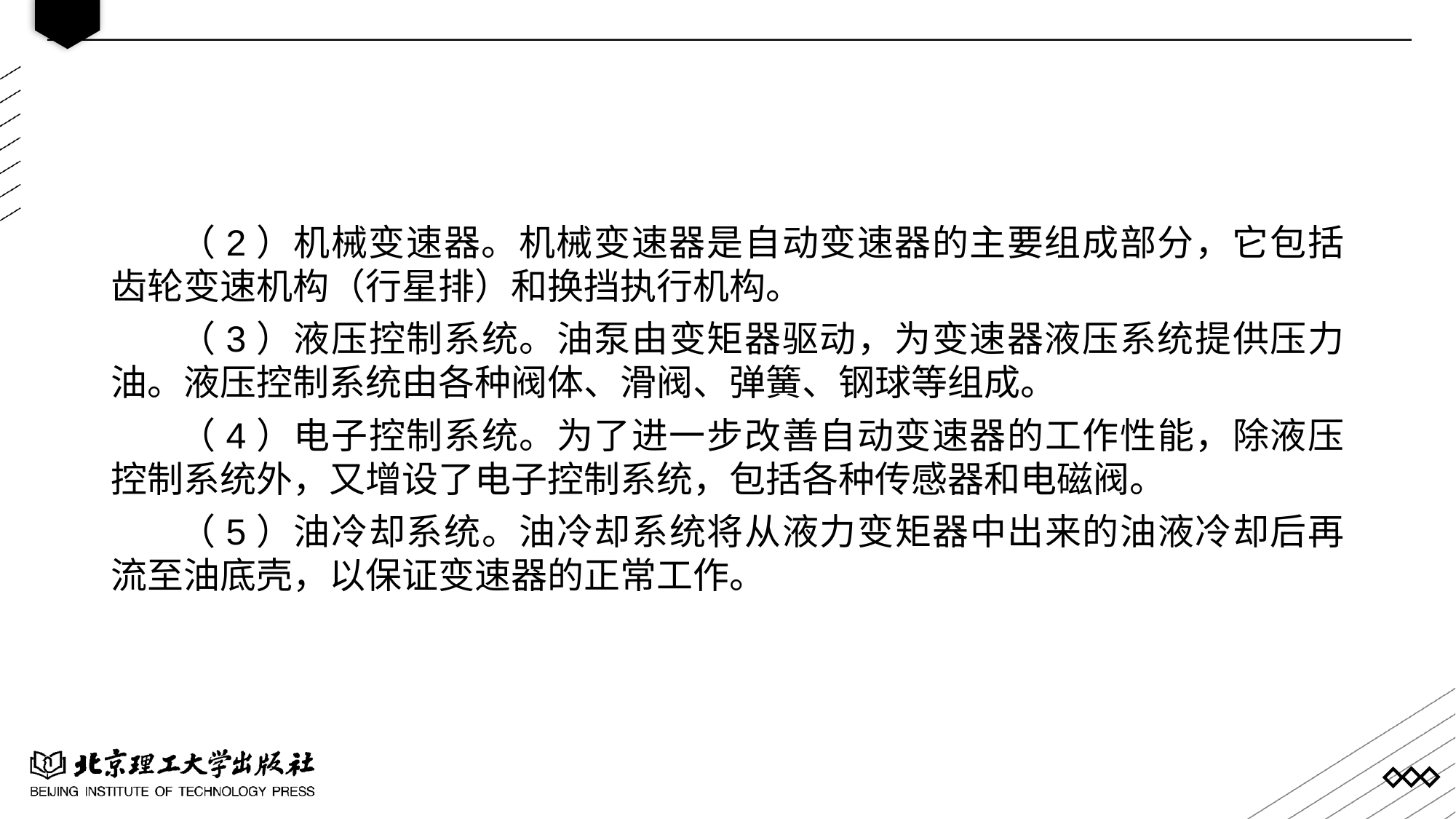

（2）机械变速器。机械变速器是自动变速器的主要组成部分，它包括齿轮变速机构（行星排）和换挡执行机构。
（3）液压控制系统。油泵由变矩器驱动，为变速器液压系统提供压力油。液压控制系统由各种阀体、滑阀、弹簧、钢球等组成。
（4）电子控制系统。为了进一步改善自动变速器的工作性能，除液压控制系统外，又增设了电子控制系统，包括各种传感器和电磁阀。
（5）油冷却系统。油冷却系统将从液力变矩器中出来的油液冷却后再流至油底壳，以保证变速器的正常工作。